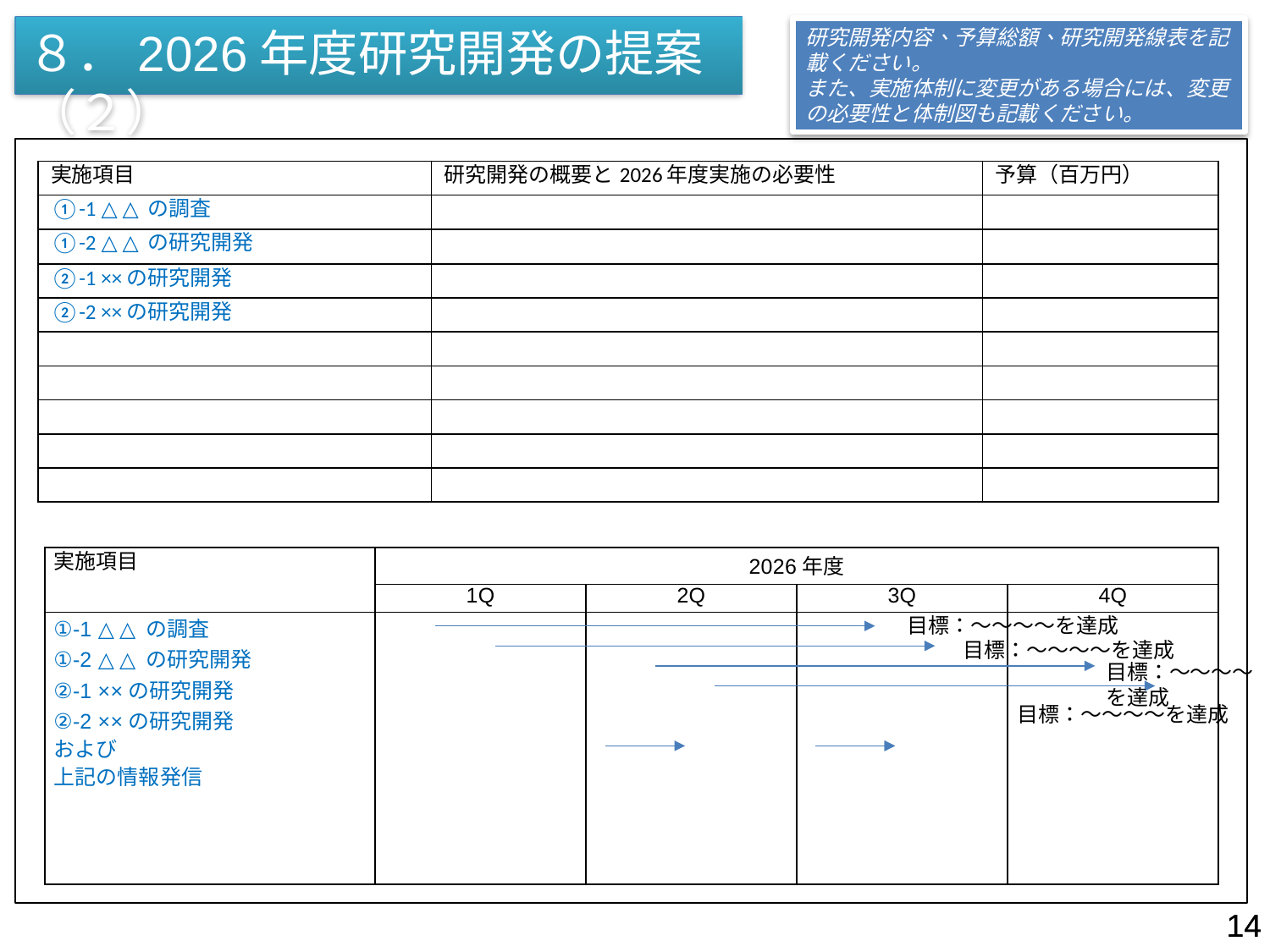

８．2026年度研究開発の提案（２）

研究開発内容、予算総額、研究開発線表を記載ください。
また、実施体制に変更がある場合には、変更の必要性と体制図も記載ください。

| 実施項目 | 研究開発の概要と2026年度実施の必要性 | 予算（百万円） |
| --- | --- | --- |
| ①-1 △△の調査 |  |  |
| ①-2 △△の研究開発 |  |  |
| ②-1 ××の研究開発 |  |  |
| ②-2 ××の研究開発 |  |  |
|  |  |  |
|  |  |  |
|  |  |  |
|  |  |  |
|  |  |  |
| 実施項目 | 2026年度 |  |  |  |
| --- | --- | --- | --- | --- |
|  | 1Q | 2Q | 3Q | 4Q |
| ①-1 △△の調査 ①-2 △△の研究開発 ②-1 ××の研究開発 ②-2 ××の研究開発 および 上記の情報発信 |  |  |  |  |
目標：～～～～を達成
目標：～～～～を達成
目標：～～～～
を達成
目標：～～～～を達成
14
14